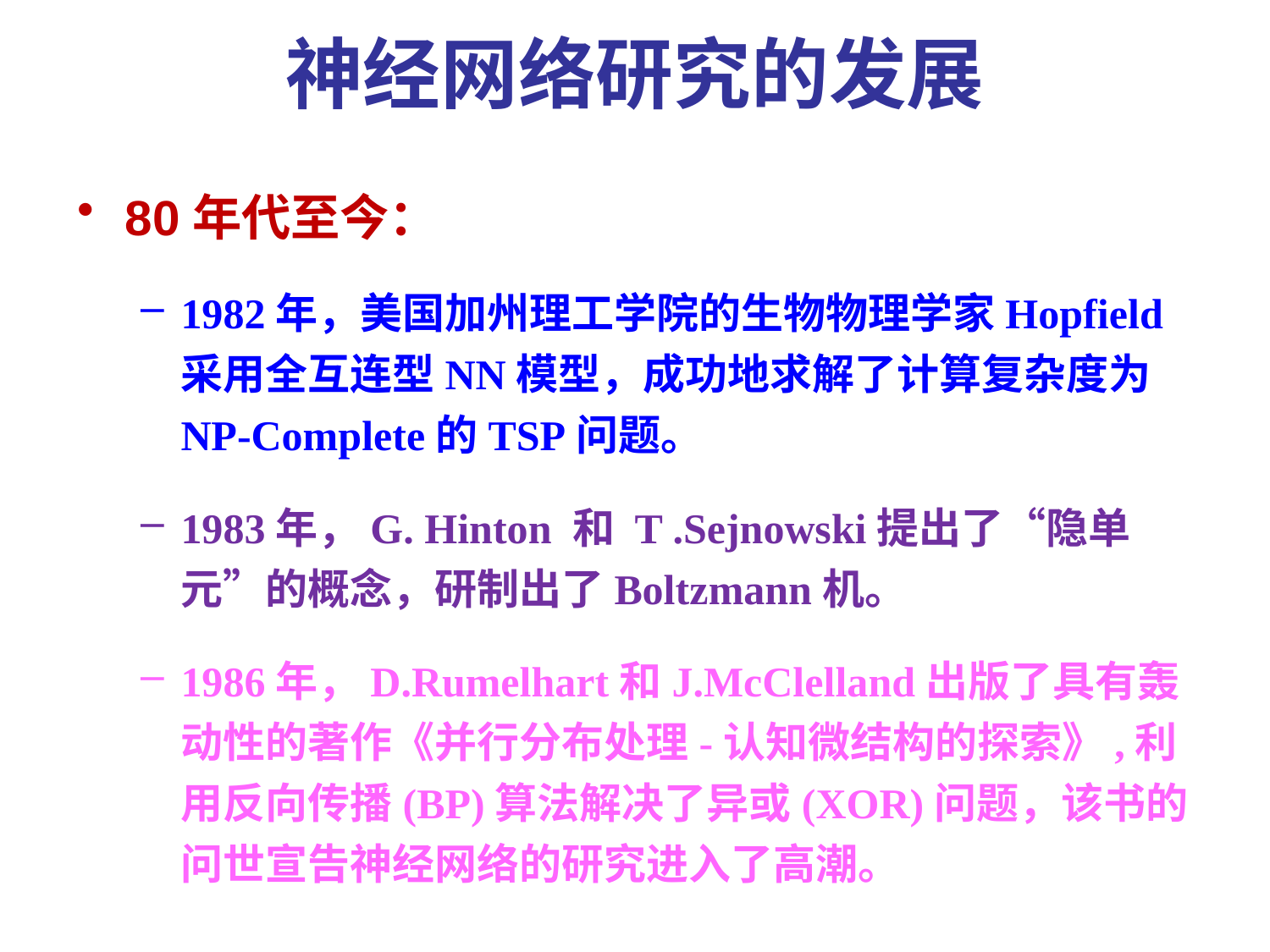

神经网络研究的发展
80年代至今：
1982年，美国加州理工学院的生物物理学家Hopfield采用全互连型NN模型，成功地求解了计算复杂度为NP-Complete的TSP问题。
1983年，G. Hinton 和 T .Sejnowski提出了“隐单元”的概念，研制出了Boltzmann机。
1986年，D.Rumelhart和J.McClelland出版了具有轰动性的著作《并行分布处理-认知微结构的探索》,利用反向传播(BP)算法解决了异或(XOR)问题，该书的问世宣告神经网络的研究进入了高潮。